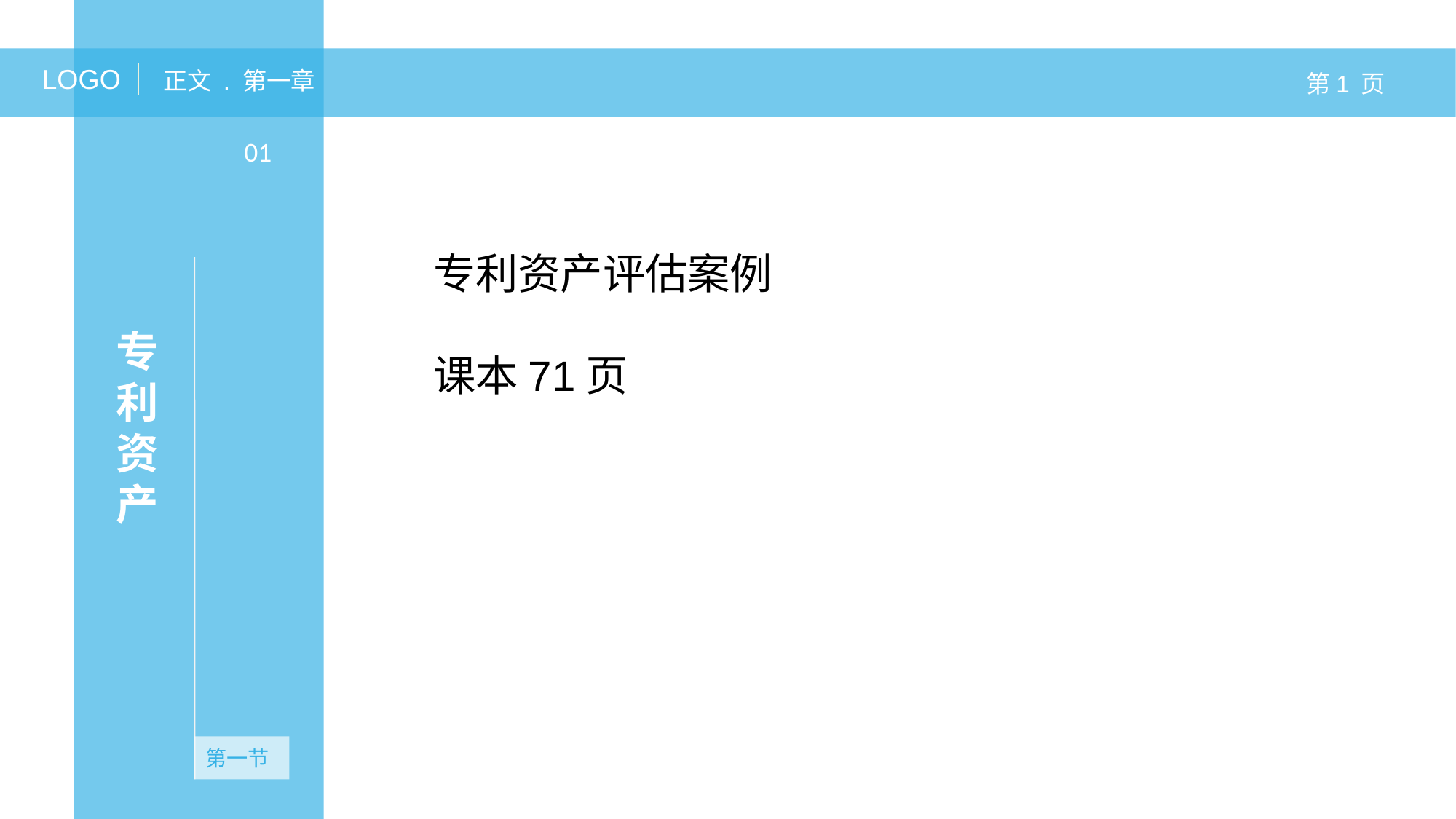

LOGO
正文 . 第一章

第1 页
专利资产
01
专利资产评估案例

课本71页

无资产
第一节